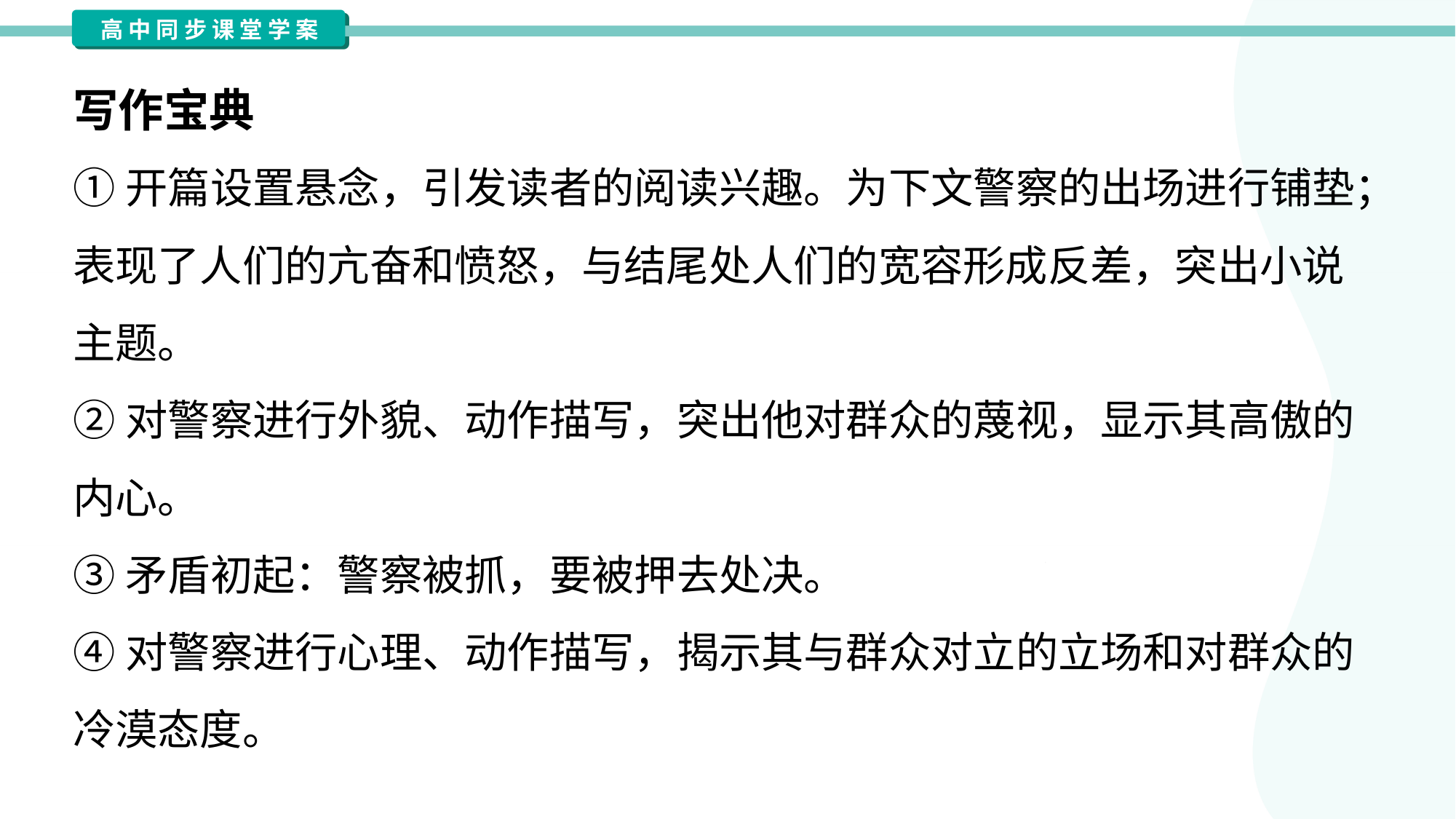

写作宝典
①开篇设置悬念，引发读者的阅读兴趣。为下文警察的出场进行铺垫；
表现了人们的亢奋和愤怒，与结尾处人们的宽容形成反差，突出小说
主题。
②对警察进行外貌、动作描写，突出他对群众的蔑视，显示其高傲的
内心。
③矛盾初起：警察被抓，要被押去处决。
④对警察进行心理、动作描写，揭示其与群众对立的立场和对群众的
冷漠态度。